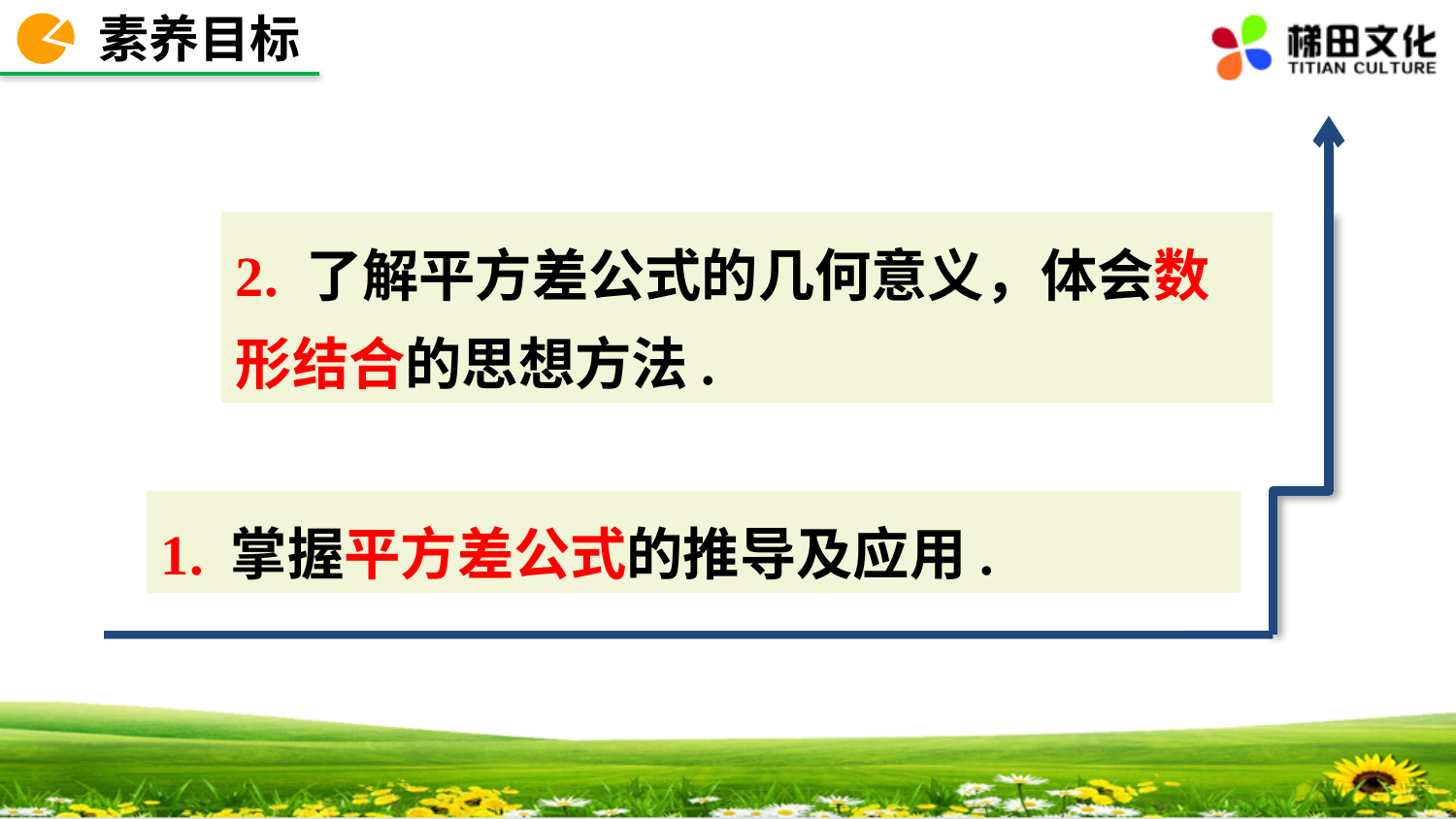

素养目标

2. 了解平方差公式的几何意义，体会数形结合的思想方法.
1. 掌握平方差公式的推导及应用.